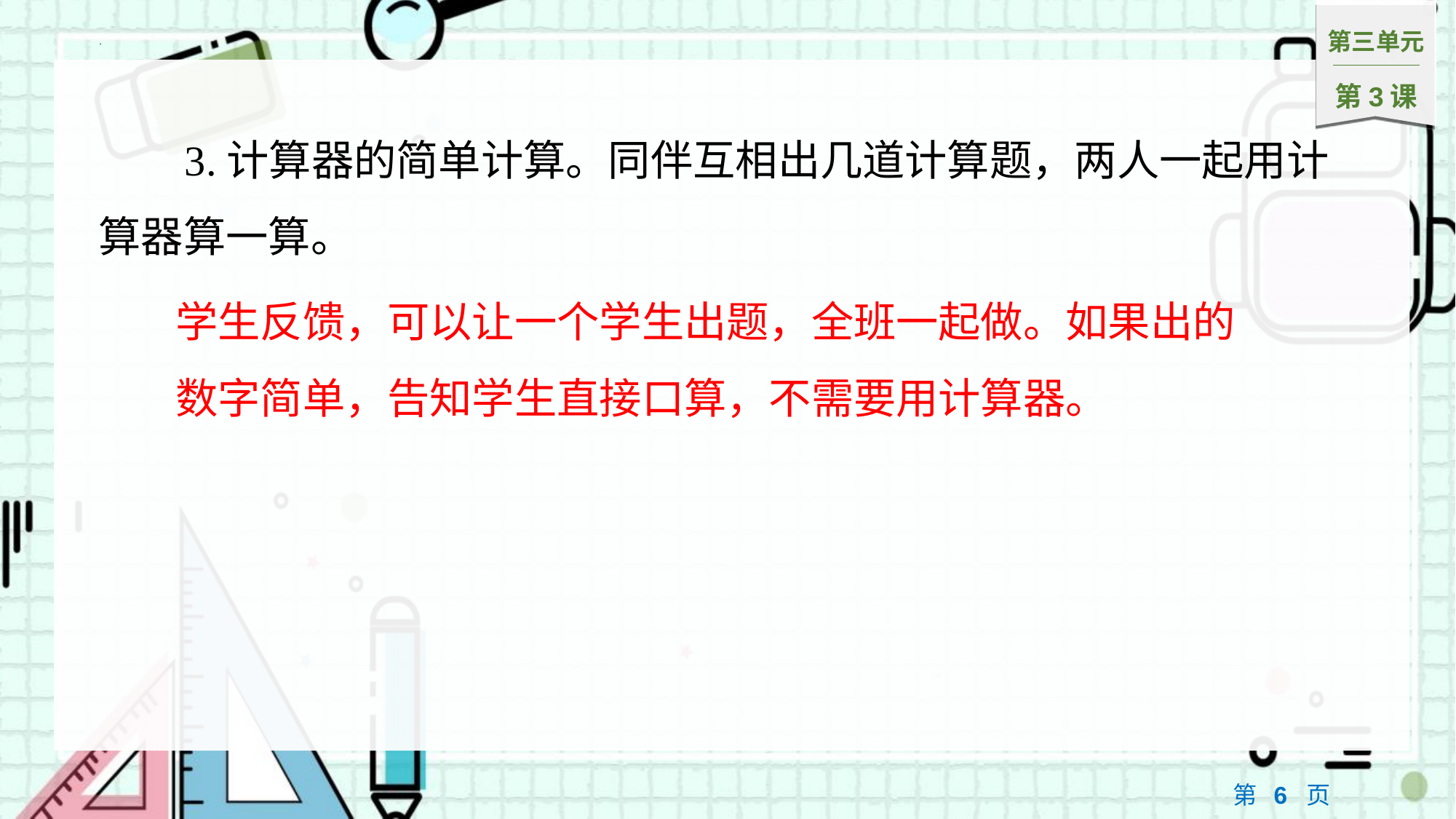

3.计算器的简单计算。同伴互相出几道计算题，两人一起用计算器算一算。
学生反馈，可以让一个学生出题，全班一起做。如果出的数字简单，告知学生直接口算，不需要用计算器。